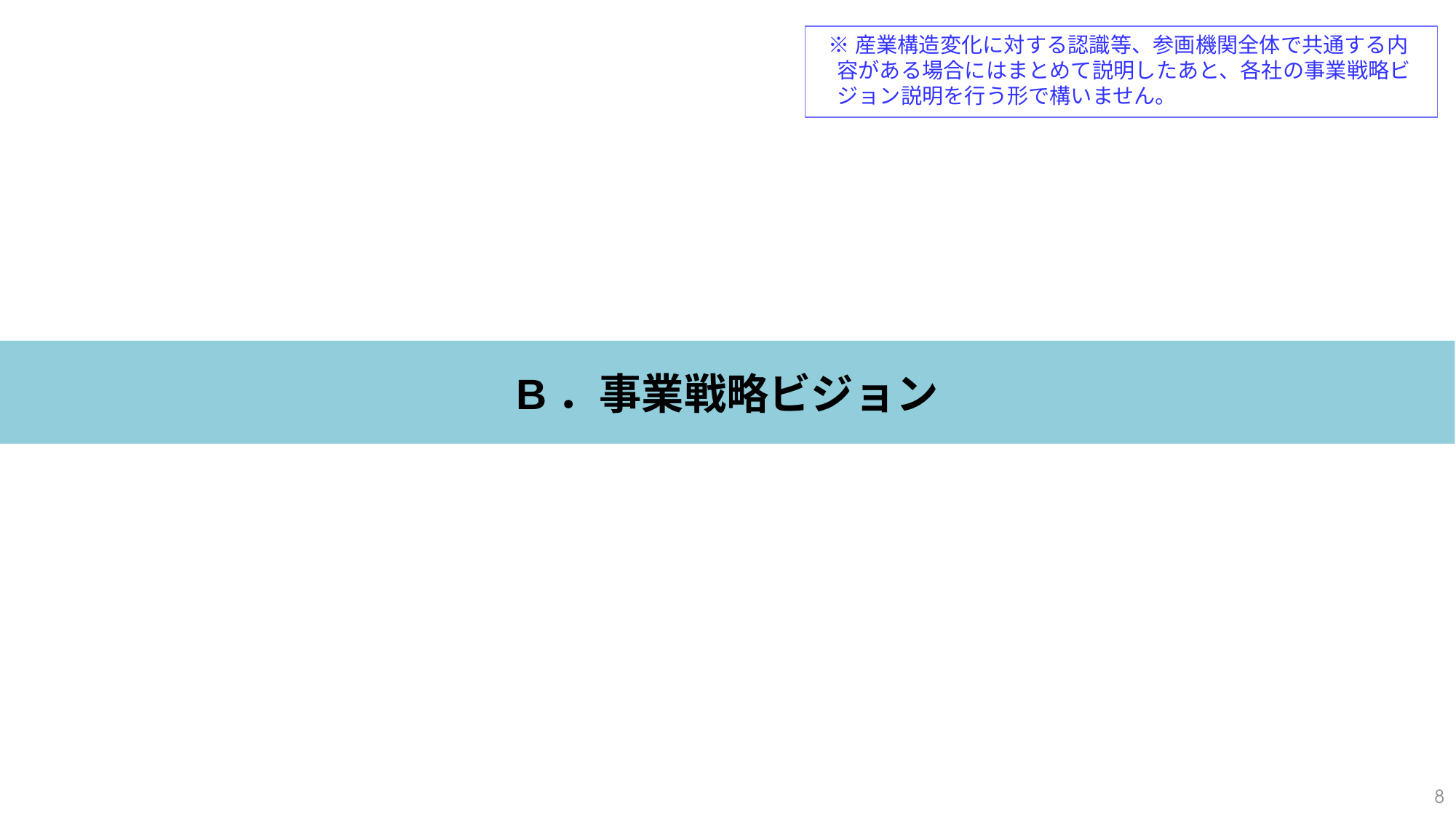

※産業構造変化に対する認識等、参画機関全体で共通する内容がある場合にはまとめて説明したあと、各社の事業戦略ビジョン説明を行う形で構いません。
# B．事業戦略ビジョン
8